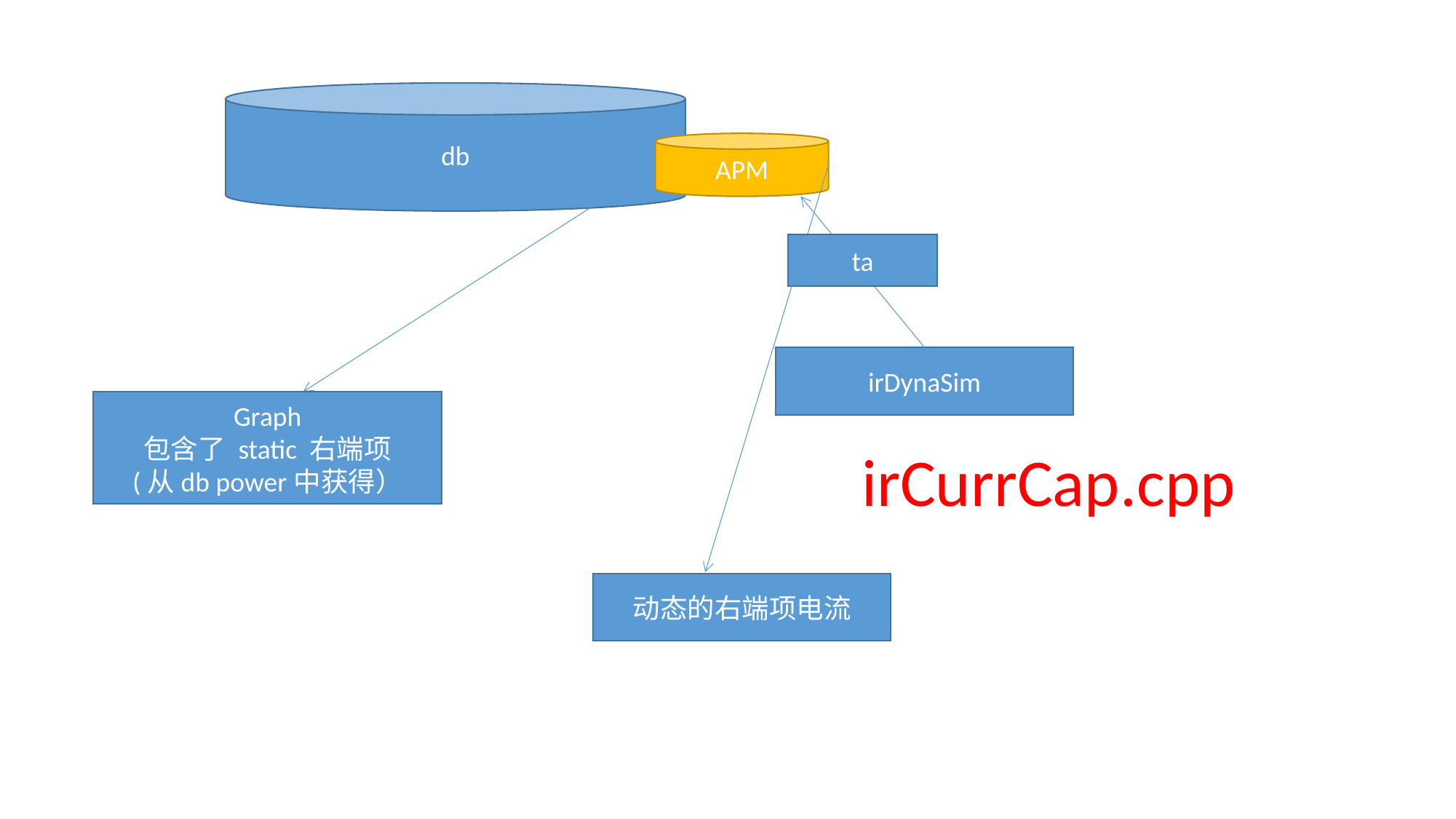

db
APM
ta
irDynaSim
Graph
包含了 static 右端项
(从db power中获得）
irCurrCap.cpp
动态的右端项电流